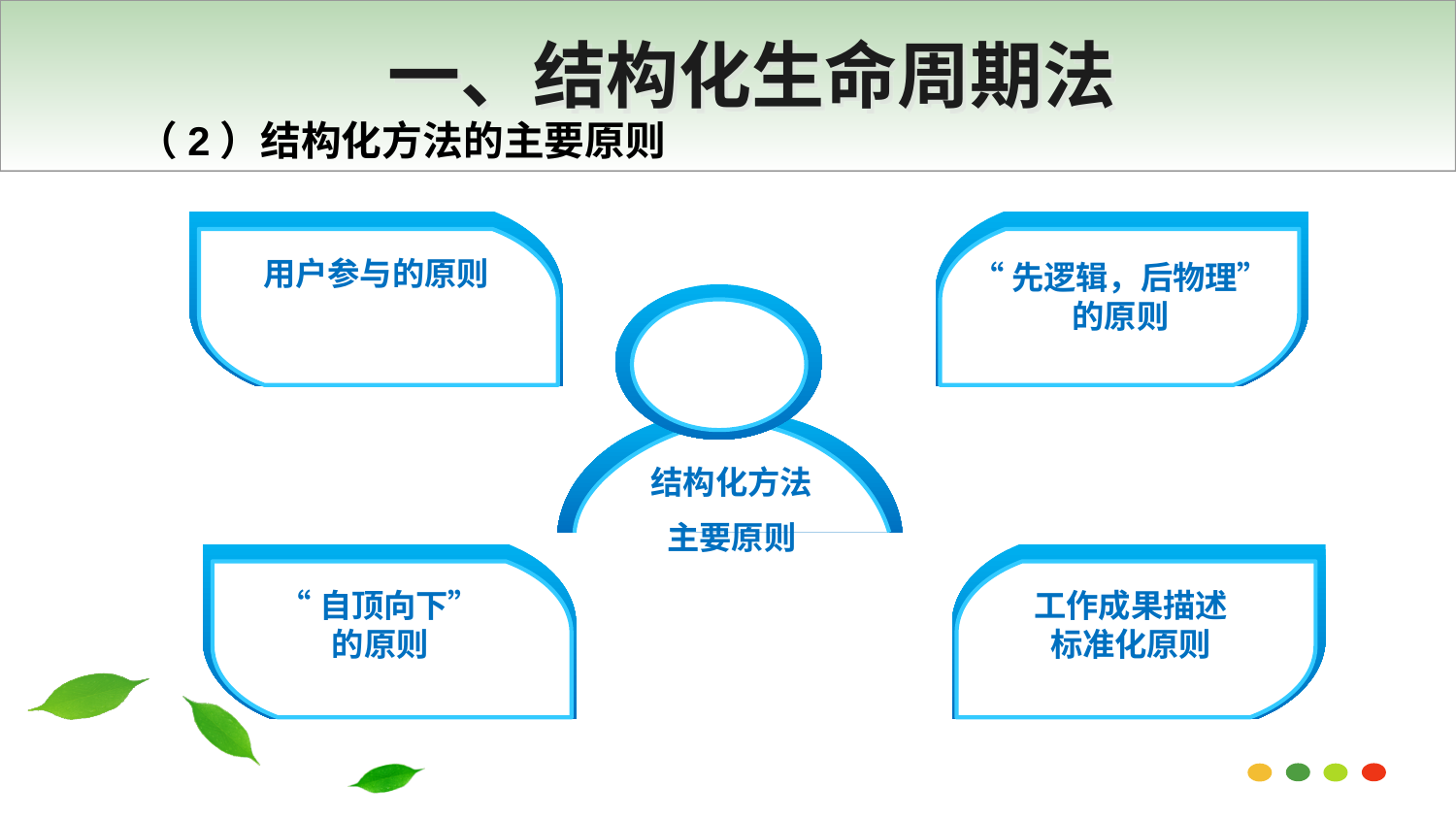

一、结构化生命周期法
（2）结构化方法的主要原则

用户参与的原则
“先逻辑，后物理”的原则

结构化方法
主要原则

“自顶向下”的原则
工作成果描述标准化原则